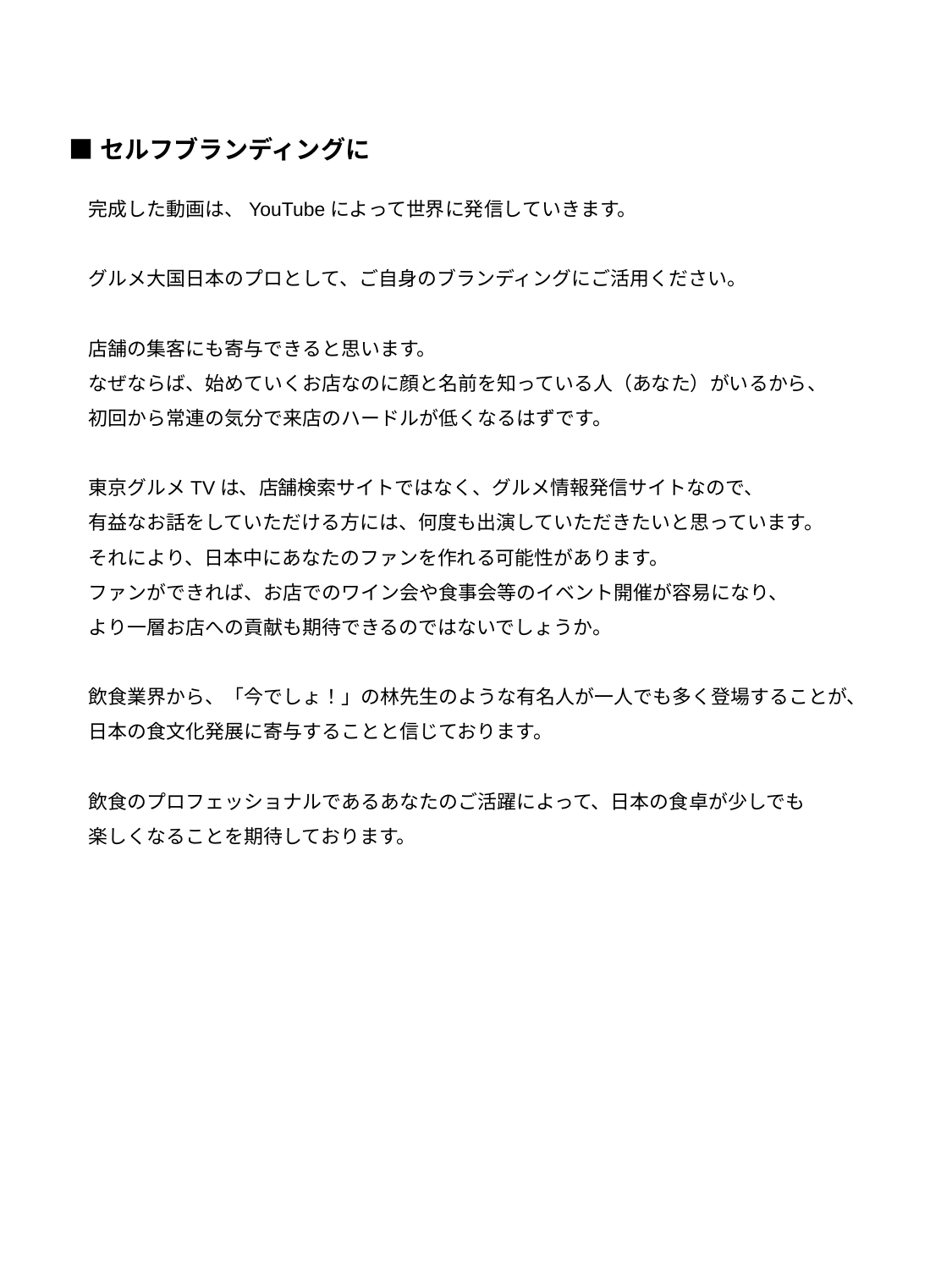

■セルフブランディングに
完成した動画は、YouTubeによって世界に発信していきます。

グルメ大国日本のプロとして、ご自身のブランディングにご活用ください。

店舗の集客にも寄与できると思います。
なぜならば、始めていくお店なのに顔と名前を知っている人（あなた）がいるから、
初回から常連の気分で来店のハードルが低くなるはずです。

東京グルメTVは、店舗検索サイトではなく、グルメ情報発信サイトなので、
有益なお話をしていただける方には、何度も出演していただきたいと思っています。
それにより、日本中にあなたのファンを作れる可能性があります。
ファンができれば、お店でのワイン会や食事会等のイベント開催が容易になり、
より一層お店への貢献も期待できるのではないでしょうか。

飲食業界から、「今でしょ！」の林先生のような有名人が一人でも多く登場することが、
日本の食文化発展に寄与することと信じております。

飲食のプロフェッショナルであるあなたのご活躍によって、日本の食卓が少しでも
楽しくなることを期待しております。